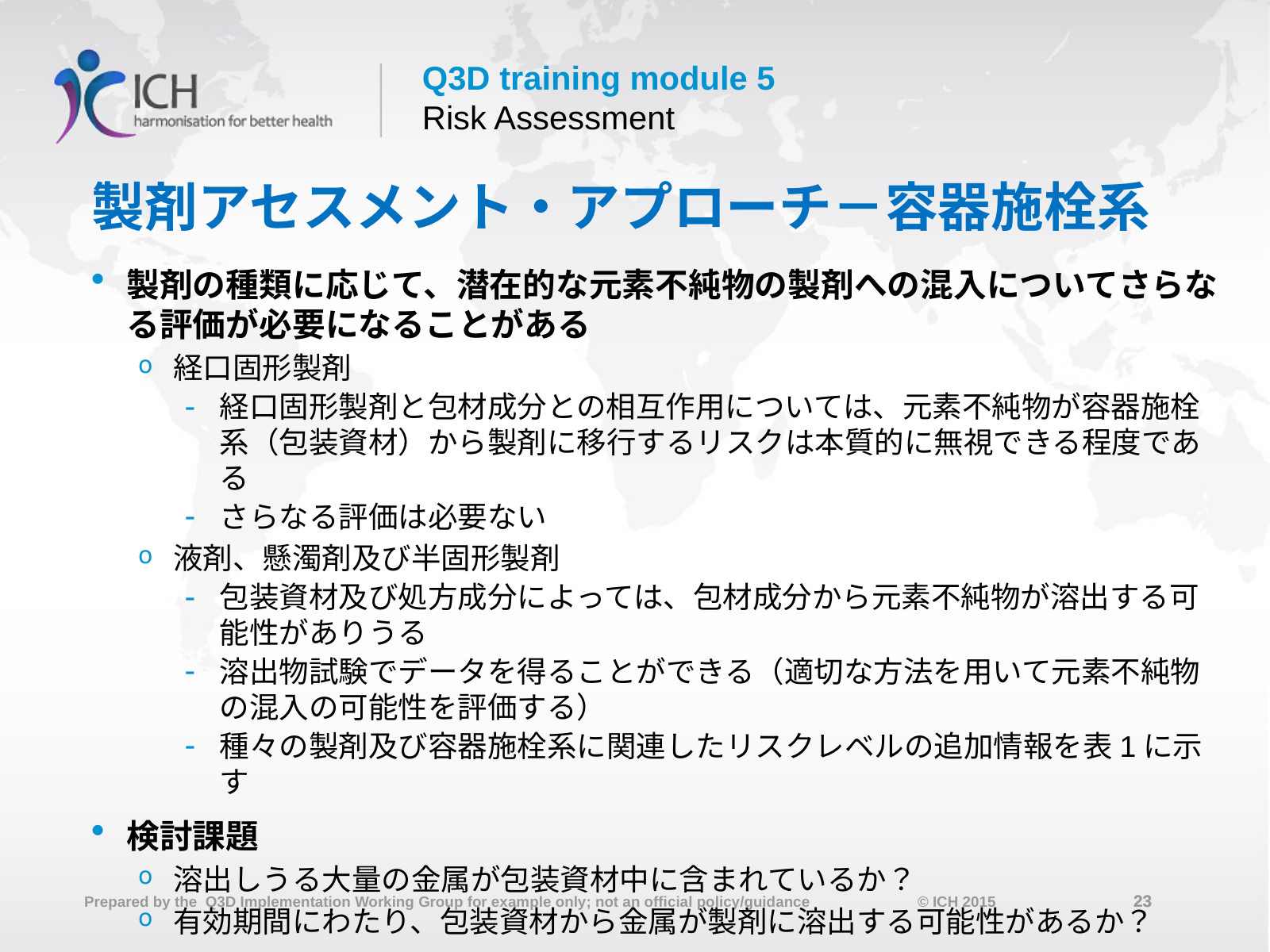

# 製剤アセスメント・アプローチ－容器施栓系
製剤の種類に応じて、潜在的な元素不純物の製剤への混入についてさらなる評価が必要になることがある
経口固形製剤
経口固形製剤と包材成分との相互作用については、元素不純物が容器施栓系（包装資材）から製剤に移行するリスクは本質的に無視できる程度である
さらなる評価は必要ない
液剤、懸濁剤及び半固形製剤
包装資材及び処方成分によっては、包材成分から元素不純物が溶出する可能性がありうる
溶出物試験でデータを得ることができる（適切な方法を用いて元素不純物の混入の可能性を評価する）
種々の製剤及び容器施栓系に関連したリスクレベルの追加情報を表1に示す
検討課題
溶出しうる大量の金属が包装資材中に含まれているか？
有効期間にわたり、包装資材から金属が製剤に溶出する可能性があるか？